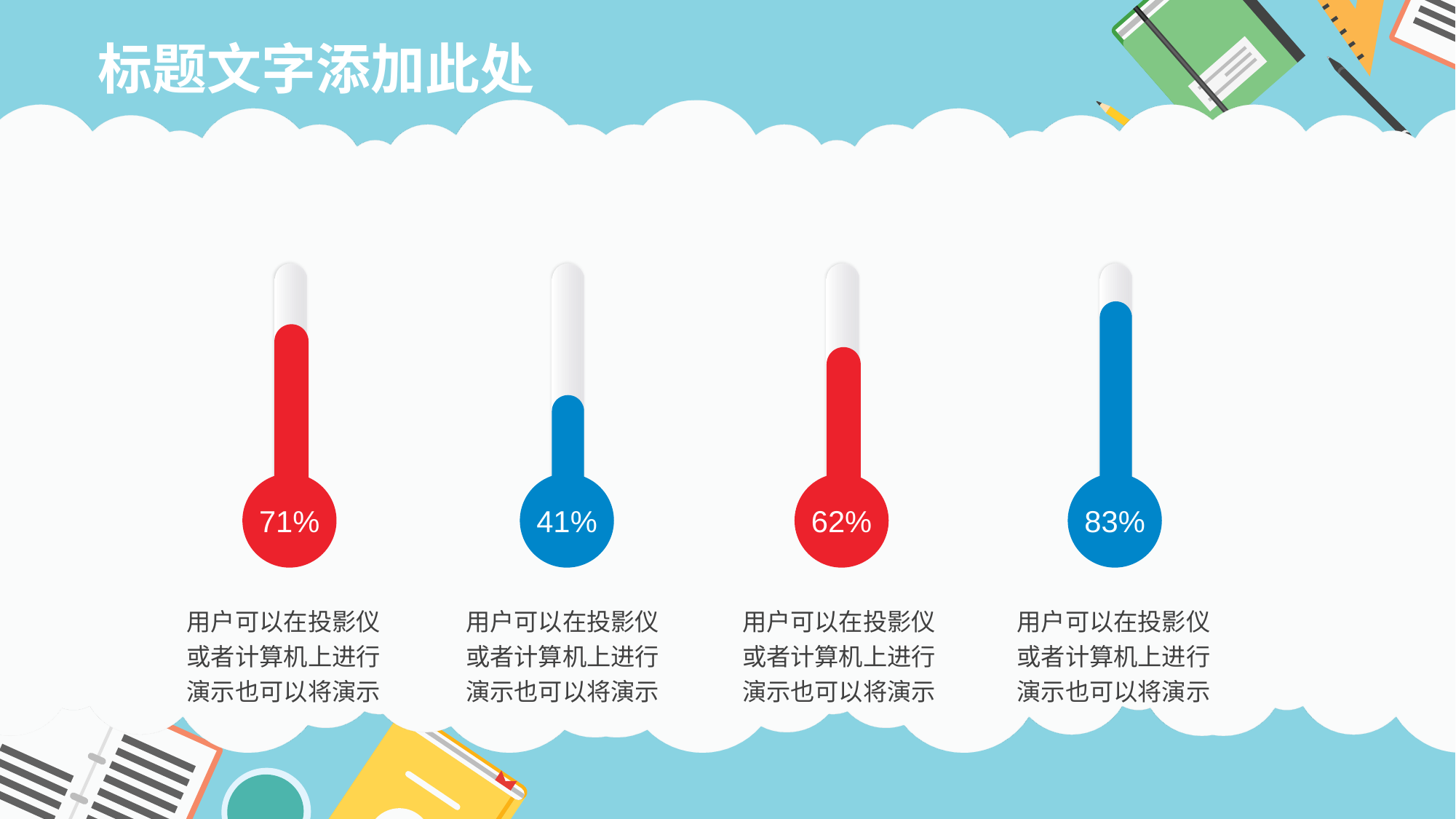

标题文字添加此处

71%
用户可以在投影仪或者计算机上进行演示也可以将演示

41%
用户可以在投影仪或者计算机上进行演示也可以将演示

62%
用户可以在投影仪或者计算机上进行演示也可以将演示

83%
用户可以在投影仪或者计算机上进行演示也可以将演示